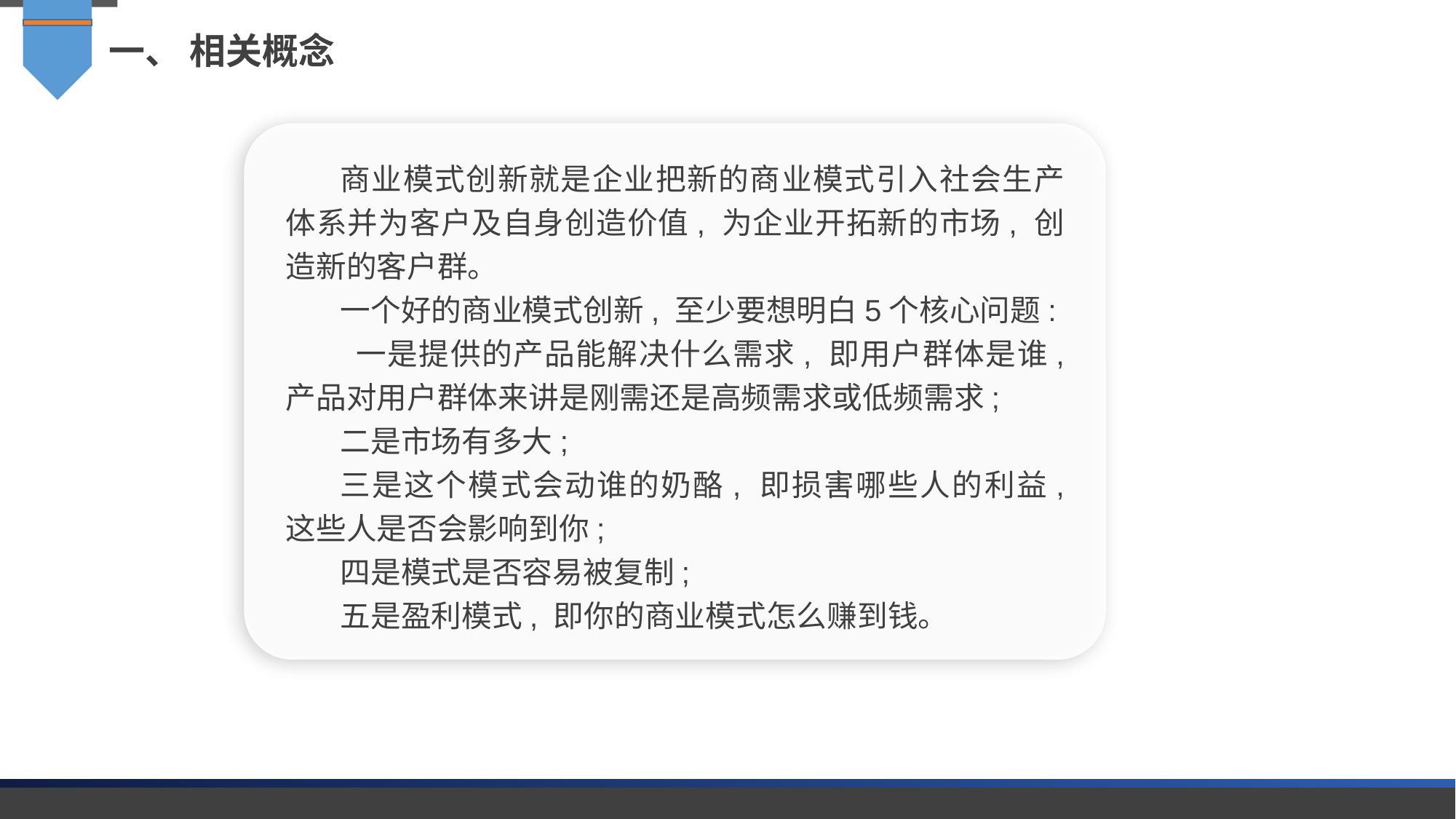

一、 相关概念

商业模式创新就是企业把新的商业模式引入社会生产体系并为客户及自身创造价值, 为企业开拓新的市场, 创造新的客户群。
一个好的商业模式创新, 至少要想明白5个核心问题:
 一是提供的产品能解决什么需求, 即用户群体是谁, 产品对用户群体来讲是刚需还是高频需求或低频需求;
二是市场有多大;
三是这个模式会动谁的奶酪, 即损害哪些人的利益, 这些人是否会影响到你;
四是模式是否容易被复制;
五是盈利模式, 即你的商业模式怎么赚到钱。